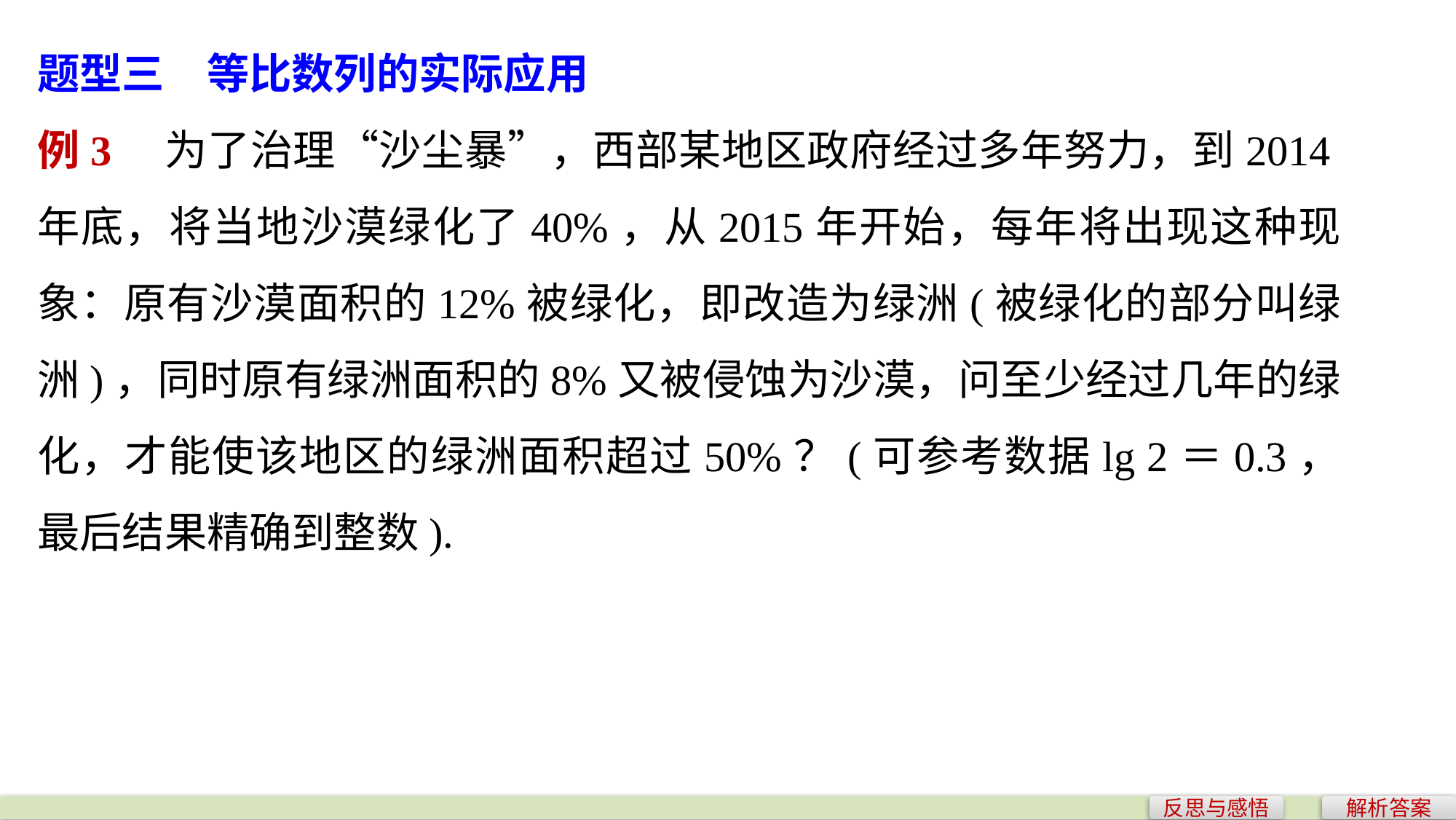

题型三　等比数列的实际应用
例3　为了治理“沙尘暴”，西部某地区政府经过多年努力，到2014年底，将当地沙漠绿化了40%，从2015年开始，每年将出现这种现象：原有沙漠面积的12%被绿化，即改造为绿洲(被绿化的部分叫绿洲)，同时原有绿洲面积的8%又被侵蚀为沙漠，问至少经过几年的绿化，才能使该地区的绿洲面积超过50%？(可参考数据lg 2＝0.3，最后结果精确到整数).
反思与感悟
解析答案